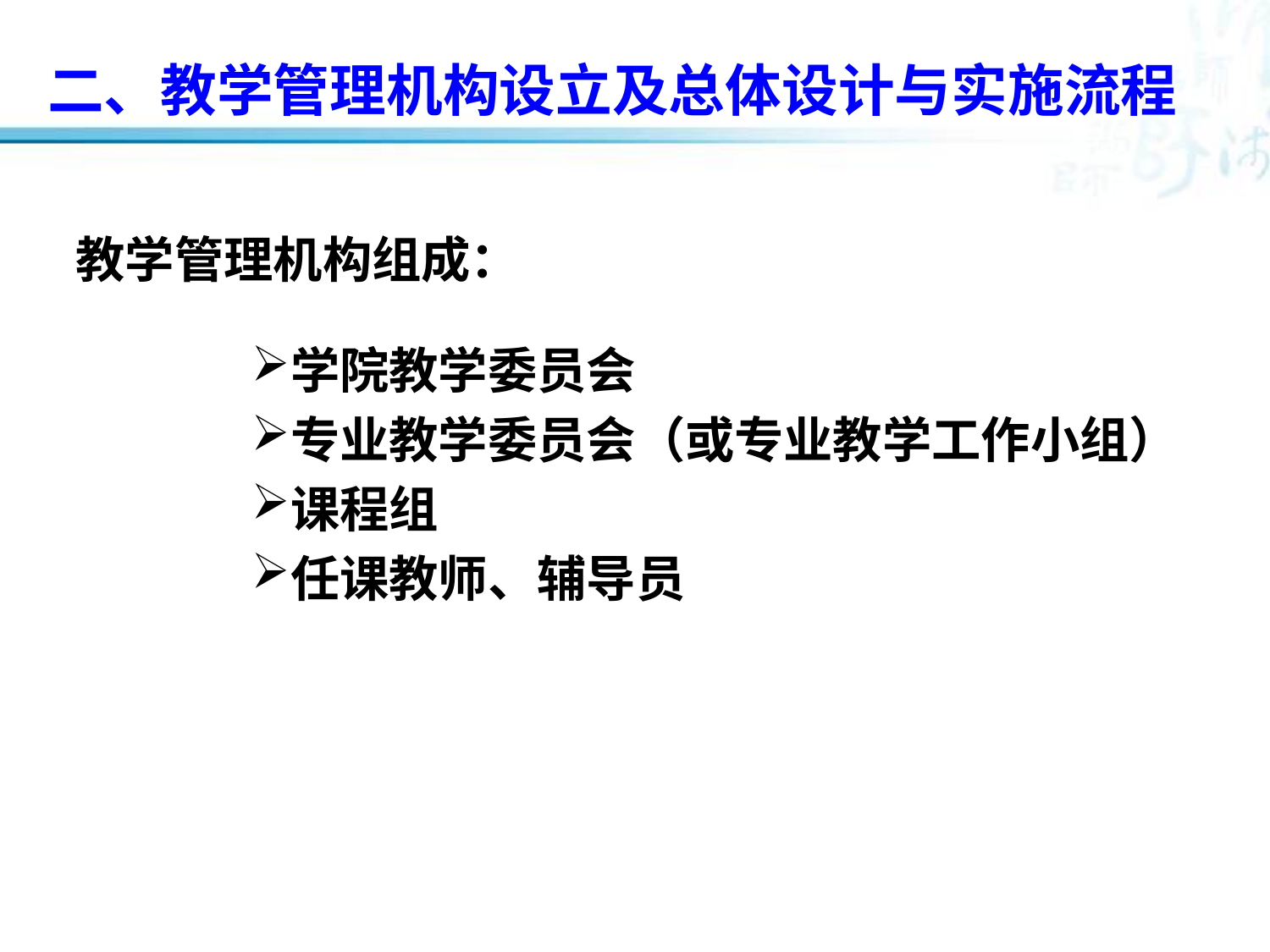

二、教学管理机构设立及总体设计与实施流程

教学管理机构组成：
学院教学委员会
专业教学委员会（或专业教学工作小组）
课程组
任课教师、辅导员